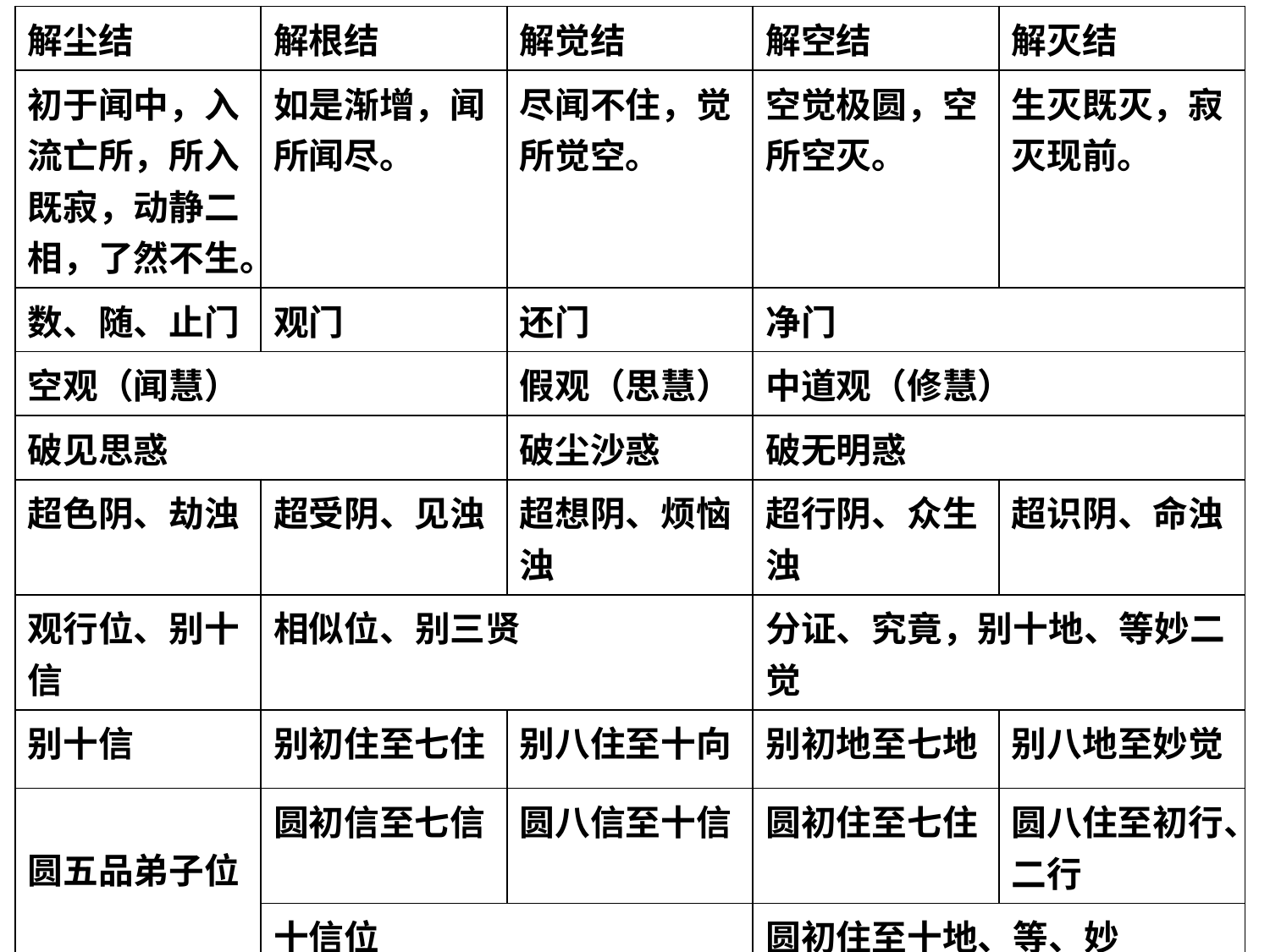

| 解尘结 | 解根结 | 解觉结 | 解空结 | 解灭结 |
| --- | --- | --- | --- | --- |
| 初于闻中，入流亡所，所入既寂，动静二相，了然不生。 | 如是渐增，闻所闻尽。 | 尽闻不住，觉所觉空。 | 空觉极圆，空所空灭。 | 生灭既灭，寂灭现前。 |
| 数、随、止门 | 观门 | 还门 | 净门 |  |
| 空观（闻慧） |  | 假观（思慧） | 中道观（修慧） |  |
| 破见思惑 |  | 破尘沙惑 | 破无明惑 |  |
| 超色阴、劫浊 | 超受阴、见浊 | 超想阴、烦恼浊 | 超行阴、众生浊 | 超识阴、命浊 |
| 观行位、别十信 | 相似位、别三贤 |  | 分证、究竟，别十地、等妙二觉 |  |
| 别十信 | 别初住至七住 | 别八住至十向 | 别初地至七地 | 别八地至妙觉 |
| 圆五品弟子位 | 圆初信至七信 | 圆八信至十信 | 圆初住至七住 | 圆八住至初行、二行 |
|  | 十信位 |  | 圆初住至十地、等、妙 |  |
| 初证人空 |  | 成法解脱 | 俱空不生，得无生忍，入流成正觉 |  |